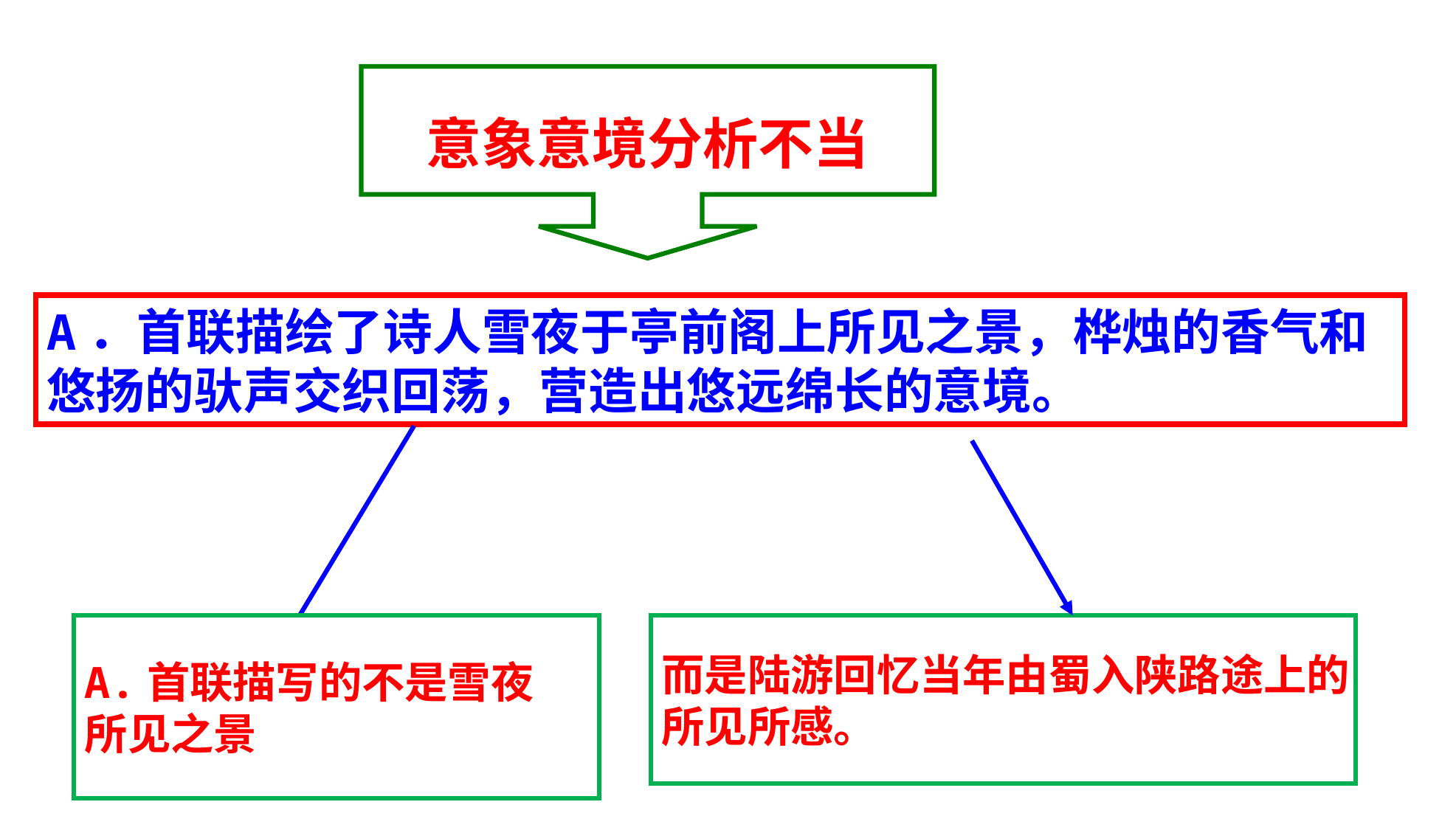

意象意境分析不当
A．首联描绘了诗人雪夜于亭前阁上所见之景，桦烛的香气和悠扬的驮声交织回荡，营造出悠远绵长的意境。

A.首联描写的不是雪夜
所见之景
而是陆游回忆当年由蜀入陕路途上的
所见所感。